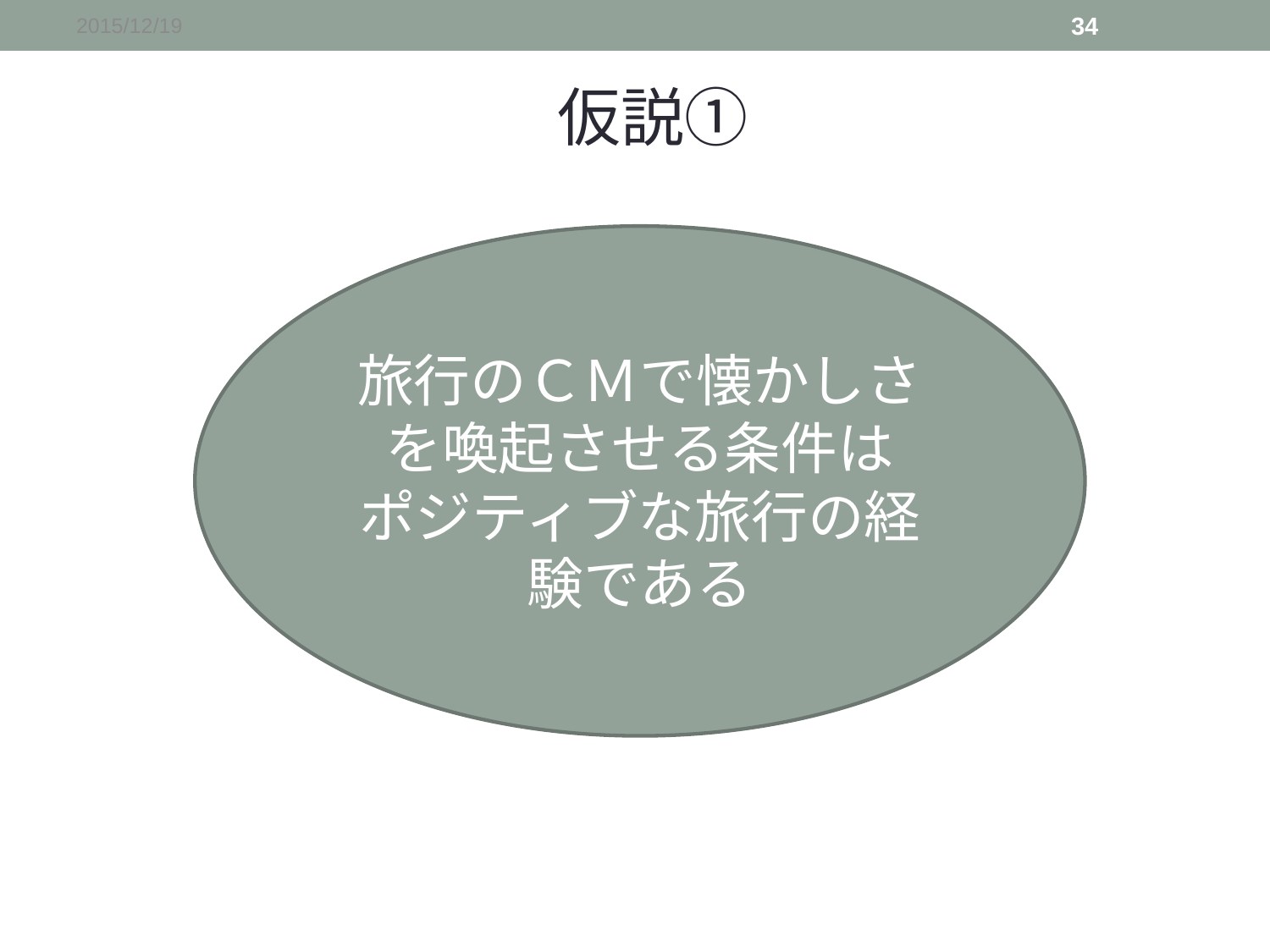

2015/12/19
34
仮説①
旅行のＣＭで懐かしさを喚起させる条件は
ポジティブな旅行の経験である